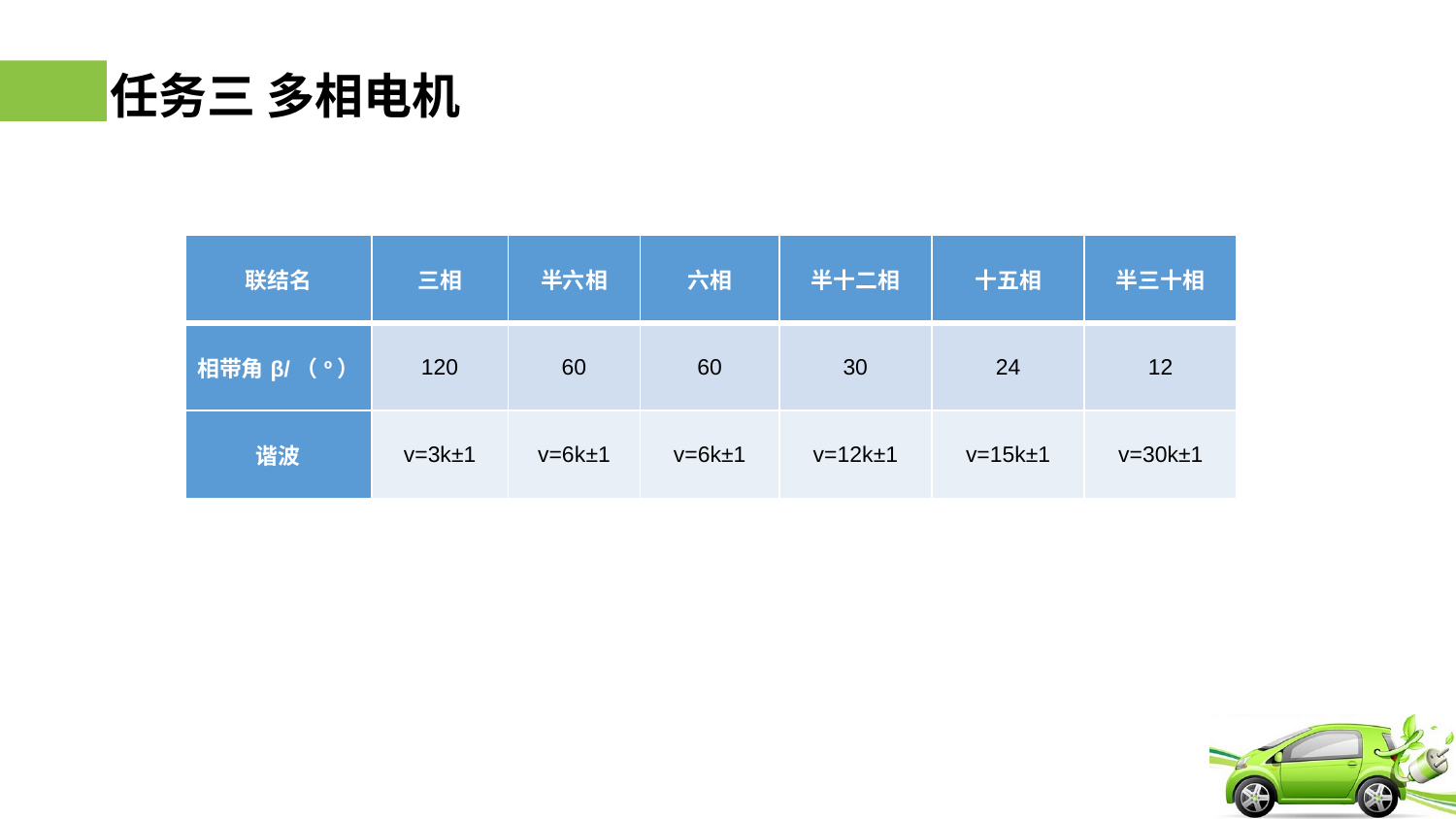

# 任务三 多相电机
| 联结名 | 三相 | 半六相 | 六相 | 半十二相 | 十五相 | 半三十相 |
| --- | --- | --- | --- | --- | --- | --- |
| 相带角β/（º） | 120 | 60 | 60 | 30 | 24 | 12 |
| 谐波 | v=3k±1 | v=6k±1 | v=6k±1 | v=12k±1 | v=15k±1 | v=30k±1 |